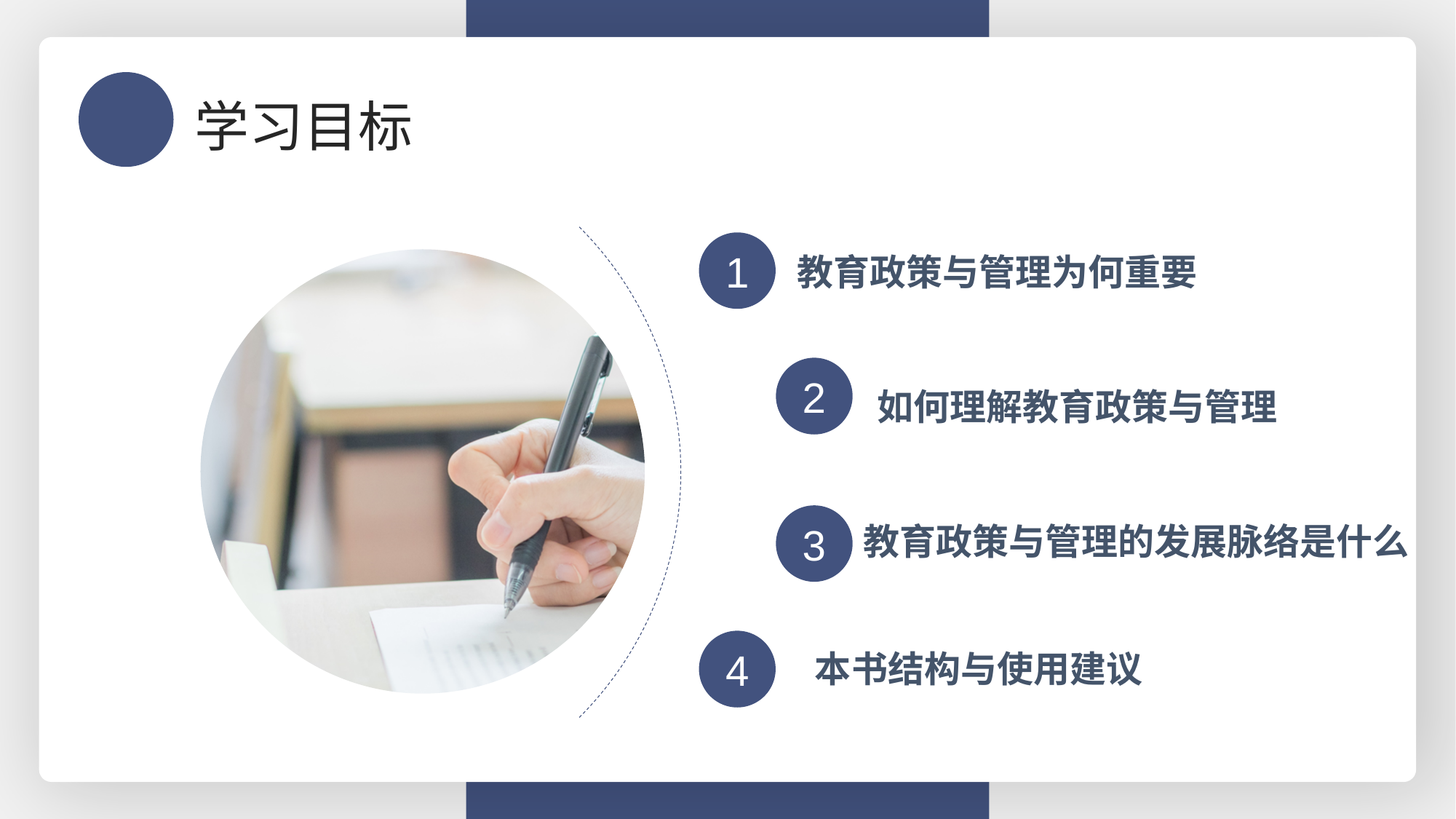

学习目标

教育政策与管理为何重要
1

如何理解教育政策与管理
2
教育政策与管理的发展脉络是什么
3
本书结构与使用建议
4